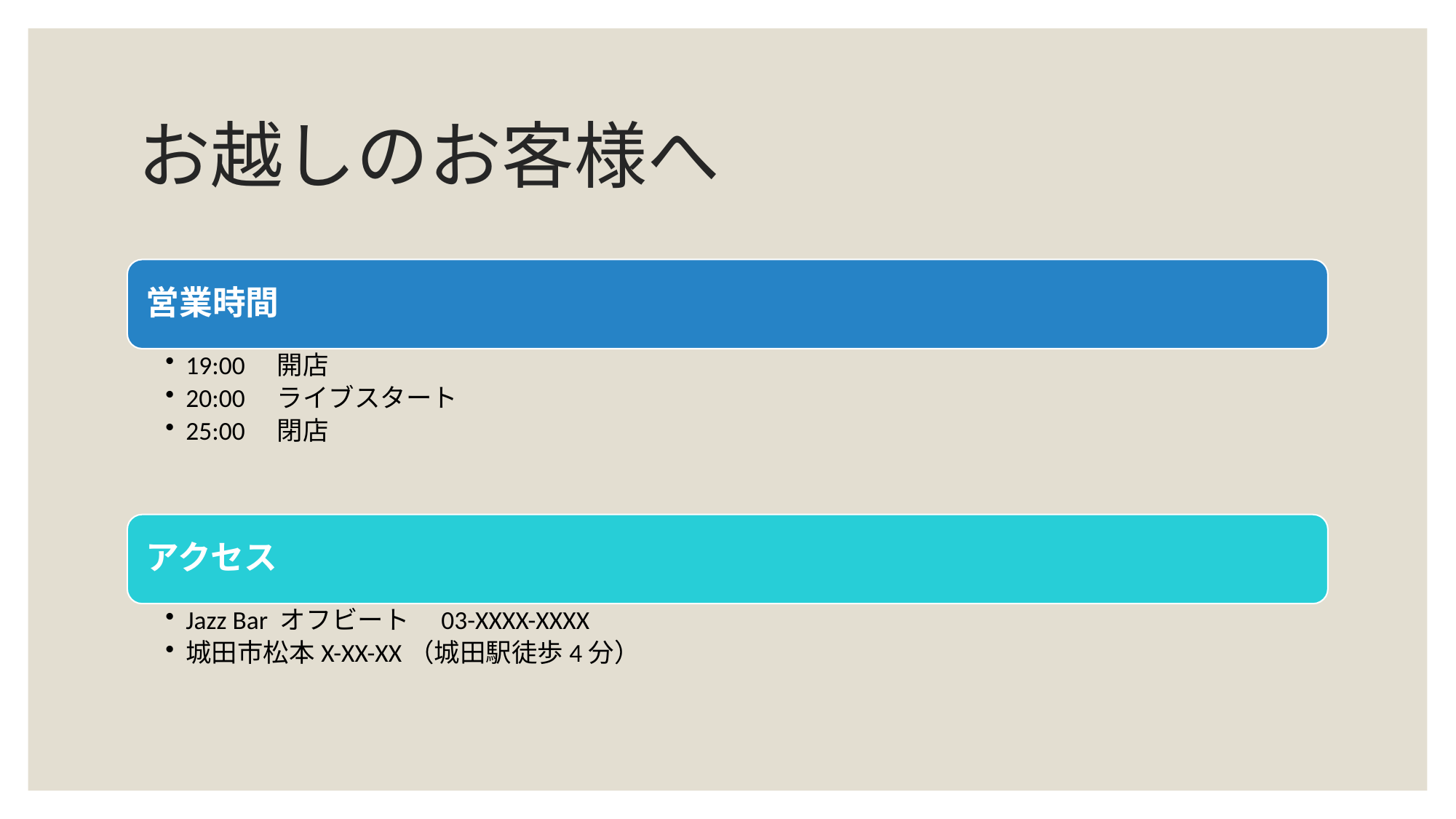

# お越しのお客様へ
営業時間
19:00　開店
20:00　ライブスタート
25:00　閉店
アクセス
Jazz Bar オフビート　03-XXXX-XXXX
城田市松本X-XX-XX（城田駅徒歩4分）